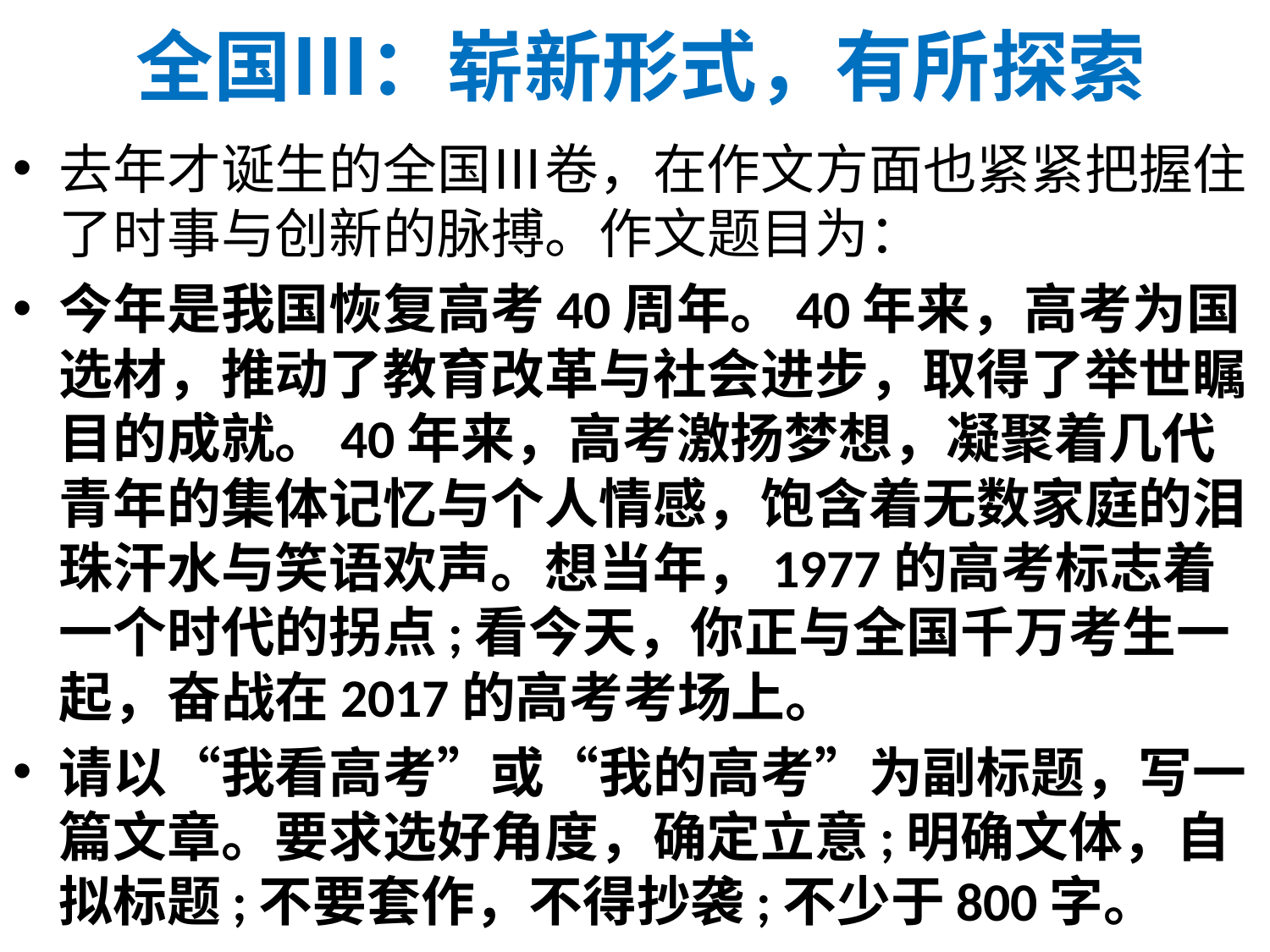

# 全国Ⅲ：崭新形式，有所探索
去年才诞生的全国Ⅲ卷，在作文方面也紧紧把握住了时事与创新的脉搏。作文题目为：
今年是我国恢复高考40周年。40年来，高考为国选材，推动了教育改革与社会进步，取得了举世瞩目的成就。40年来，高考激扬梦想，凝聚着几代青年的集体记忆与个人情感，饱含着无数家庭的泪珠汗水与笑语欢声。想当年，1977的高考标志着一个时代的拐点;看今天，你正与全国千万考生一起，奋战在2017的高考考场上。
请以“我看高考”或“我的高考”为副标题，写一篇文章。要求选好角度，确定立意;明确文体，自拟标题;不要套作，不得抄袭;不少于800字。